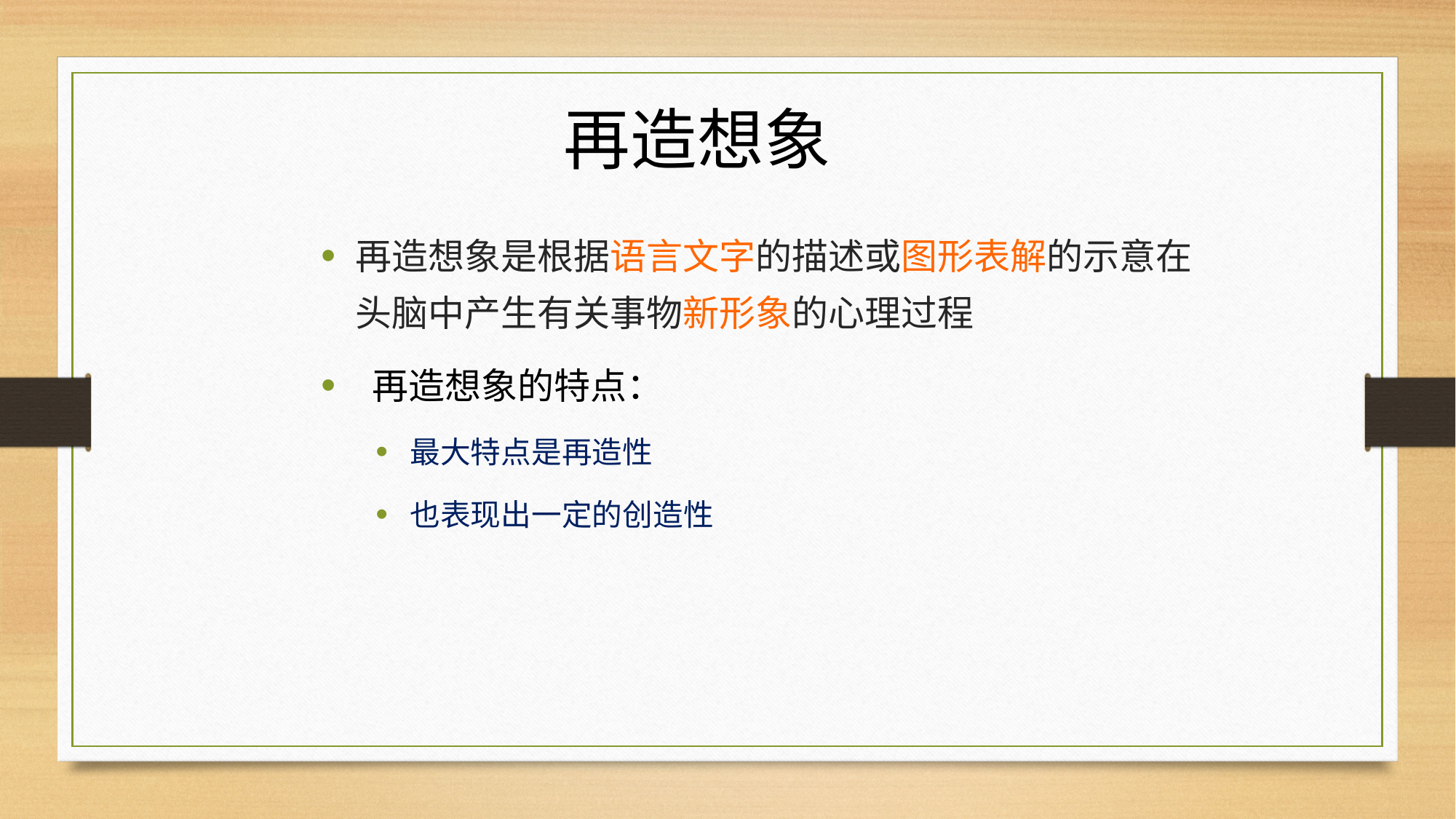

再造想象
再造想象是根据语言文字的描述或图形表解的示意在头脑中产生有关事物新形象的心理过程
 再造想象的特点：
最大特点是再造性
也表现出一定的创造性